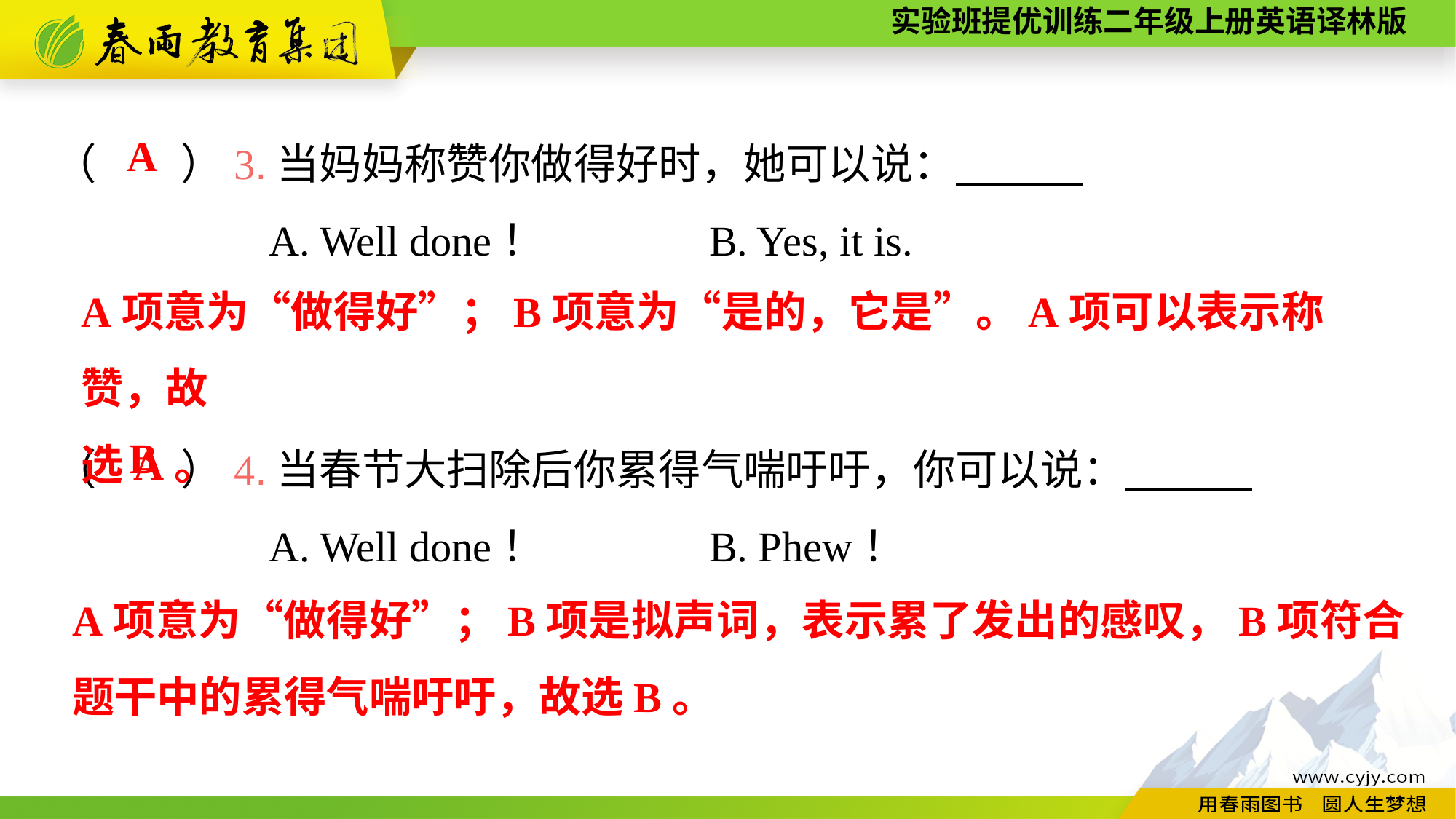

（　　）3.当妈妈称赞你做得好时，她可以说：
A. Well done！		B. Yes, it is.

（　　）4.当春节大扫除后你累得气喘吁吁，你可以说：
A. Well done！		B. Phew！
A
A项意为“做得好”；B项意为“是的，它是”。A项可以表示称赞，故
选A。
B
A项意为“做得好”；B项是拟声词，表示累了发出的感叹，B项符合题干中的累得气喘吁吁，故选B。